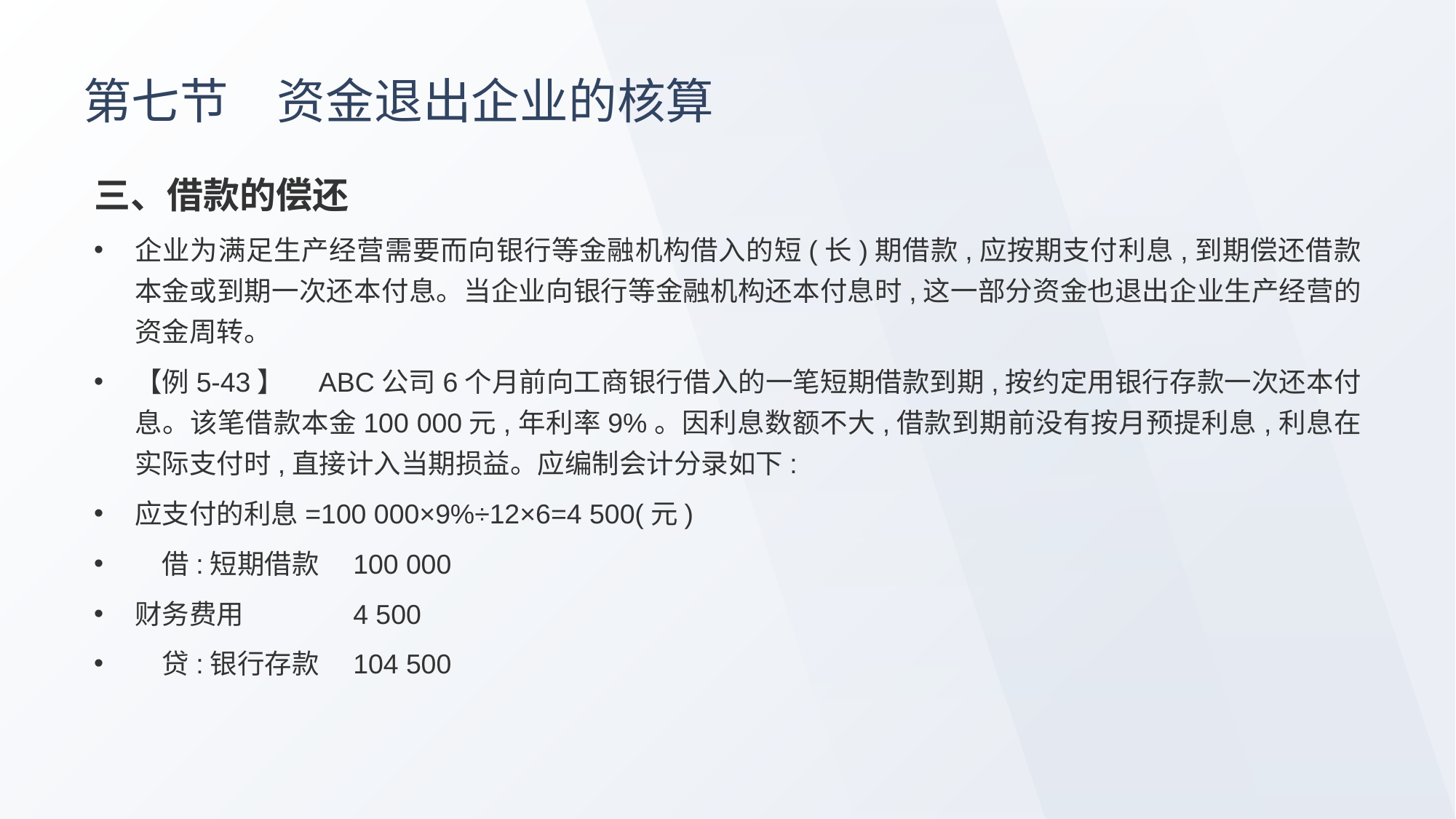

# 第七节　资金退出企业的核算
三、借款的偿还
企业为满足生产经营需要而向银行等金融机构借入的短(长)期借款,应按期支付利息,到期偿还借款本金或到期一次还本付息。当企业向银行等金融机构还本付息时,这一部分资金也退出企业生产经营的资金周转。
【例5-43】　ABC公司6个月前向工商银行借入的一笔短期借款到期,按约定用银行存款一次还本付息。该笔借款本金100 000元,年利率9%。因利息数额不大,借款到期前没有按月预提利息,利息在实际支付时,直接计入当期损益。应编制会计分录如下:
应支付的利息=100 000×9%÷12×6=4 500(元)
　借:短期借款	100 000
财务费用	4 500
　贷:银行存款	104 500